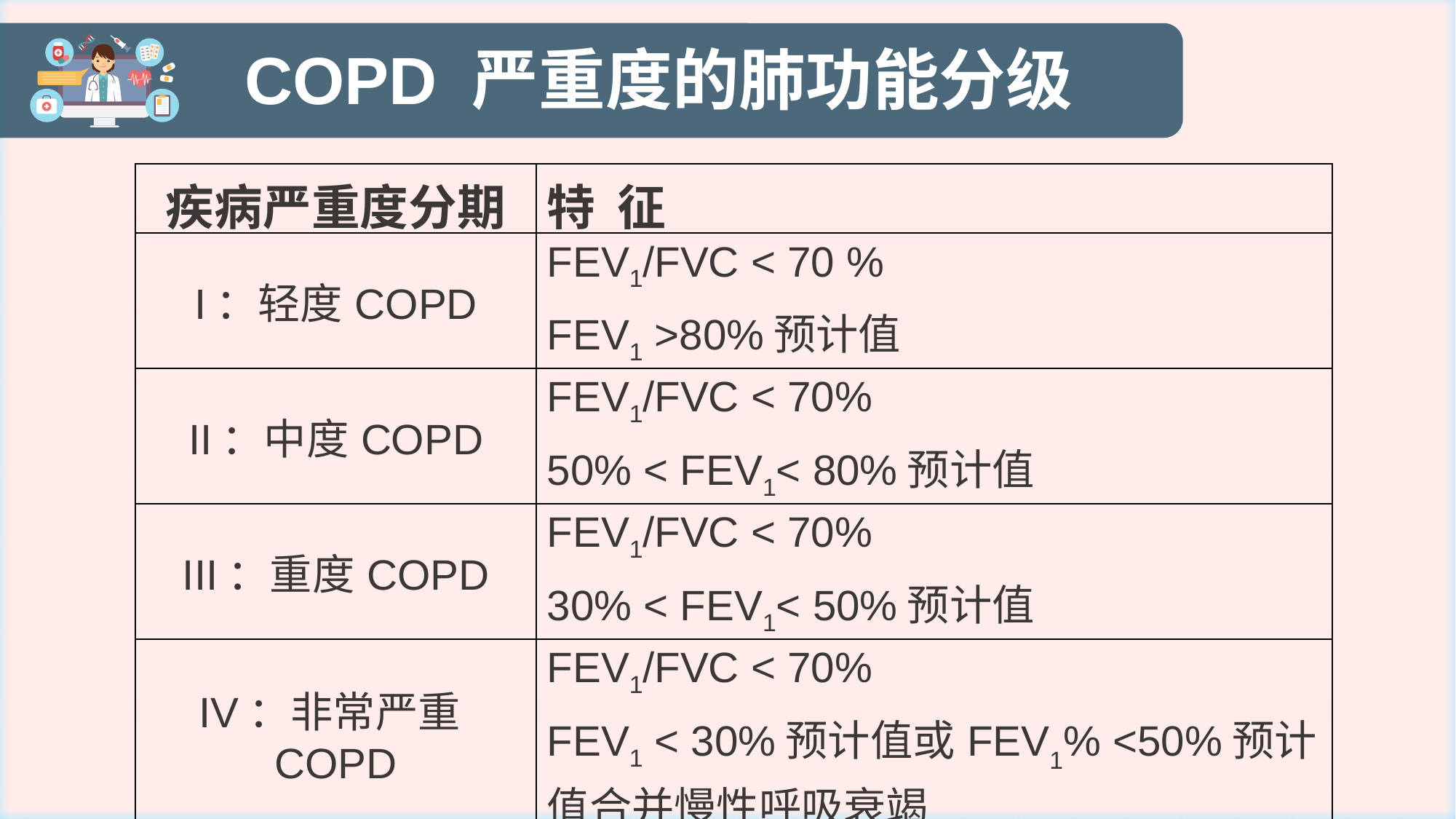

COPD 严重度的肺功能分级

| 疾病严重度分期 | 特 征 |
| --- | --- |
| I：轻度COPD | FEV1/FVC < 70 % FEV1 >80%预计值 |
| II：中度COPD | FEV1/FVC < 70% 50% < FEV1< 80%预计值 |
| III：重度COPD | FEV1/FVC < 70% 30% < FEV1< 50%预计值 |
| IV：非常严重COPD | FEV1/FVC < 70% FEV1 < 30%预计值或FEV1% <50%预计值合并慢性呼吸衰竭 |